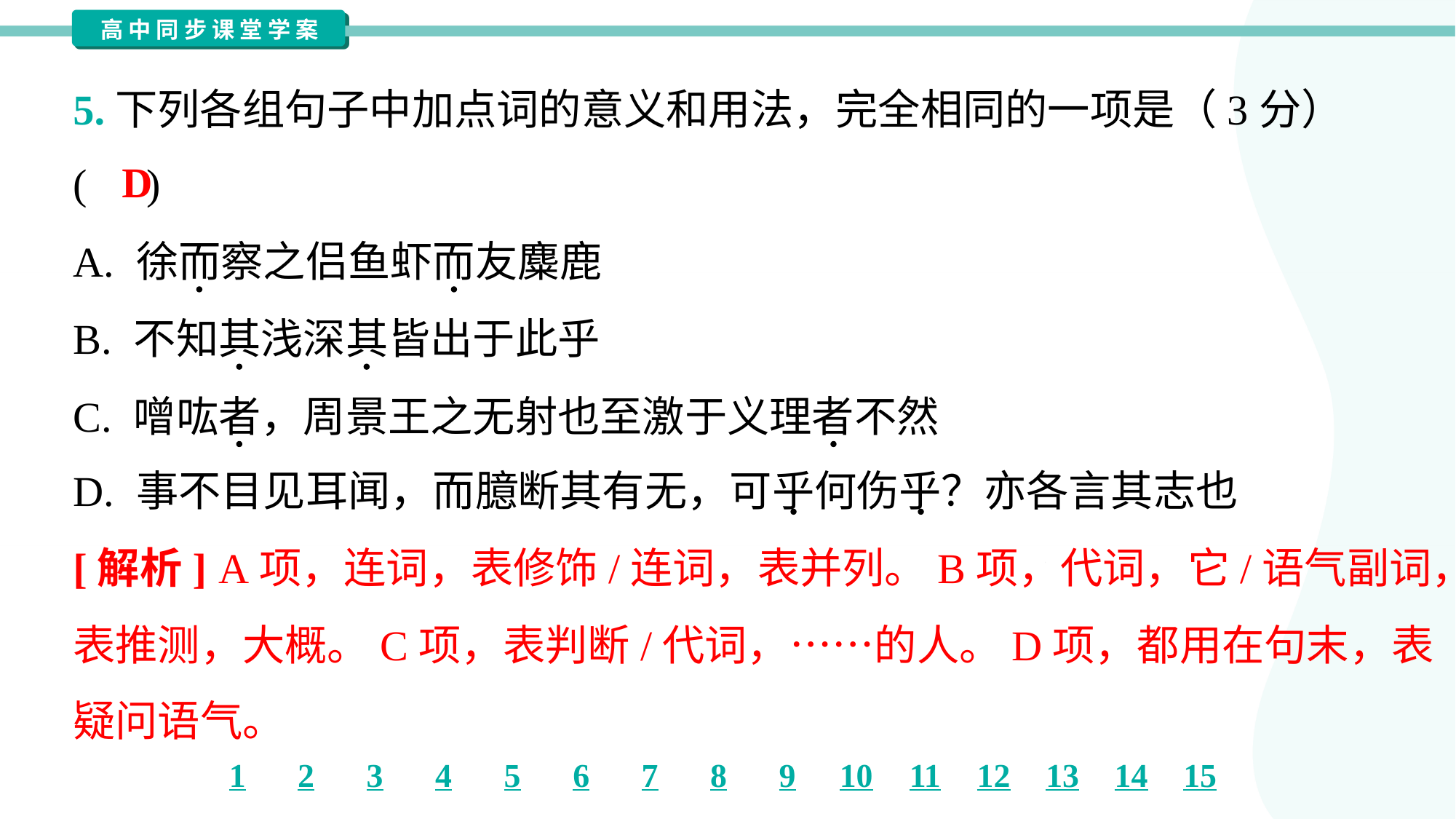

5.下列各组句子中加点词的意义和用法，完全相同的一项是（3分）
(     )
D
A. 徐而察之侣鱼虾而友麋鹿
B. 不知其浅深其皆出于此乎
C. 噌吰者，周景王之无射也至激于义理者不然
D. 事不目见耳闻，而臆断其有无，可乎何伤乎？亦各言其志也

[解析] A项，连词，表修饰/连词，表并列。B项，代词，它/语气副词，
表推测，大概。C项，表判断/代词，……的人。D项，都用在句末，表
疑问语气。